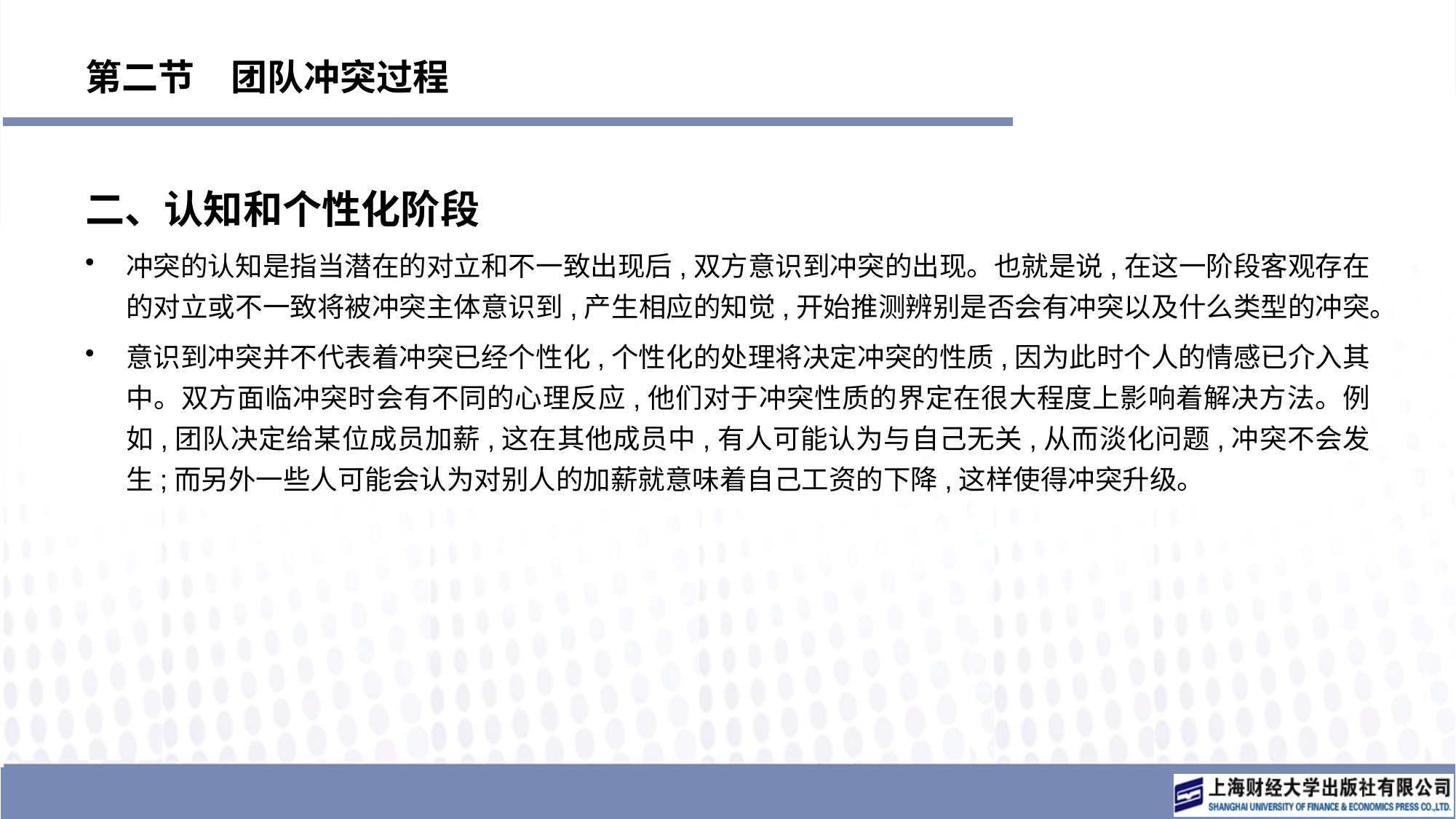

# 第二节　团队冲突过程
二、认知和个性化阶段
冲突的认知是指当潜在的对立和不一致出现后,双方意识到冲突的出现。也就是说,在这一阶段客观存在的对立或不一致将被冲突主体意识到,产生相应的知觉,开始推测辨别是否会有冲突以及什么类型的冲突。
意识到冲突并不代表着冲突已经个性化,个性化的处理将决定冲突的性质,因为此时个人的情感已介入其中。双方面临冲突时会有不同的心理反应,他们对于冲突性质的界定在很大程度上影响着解决方法。例如,团队决定给某位成员加薪,这在其他成员中,有人可能认为与自己无关,从而淡化问题,冲突不会发生;而另外一些人可能会认为对别人的加薪就意味着自己工资的下降,这样使得冲突升级。